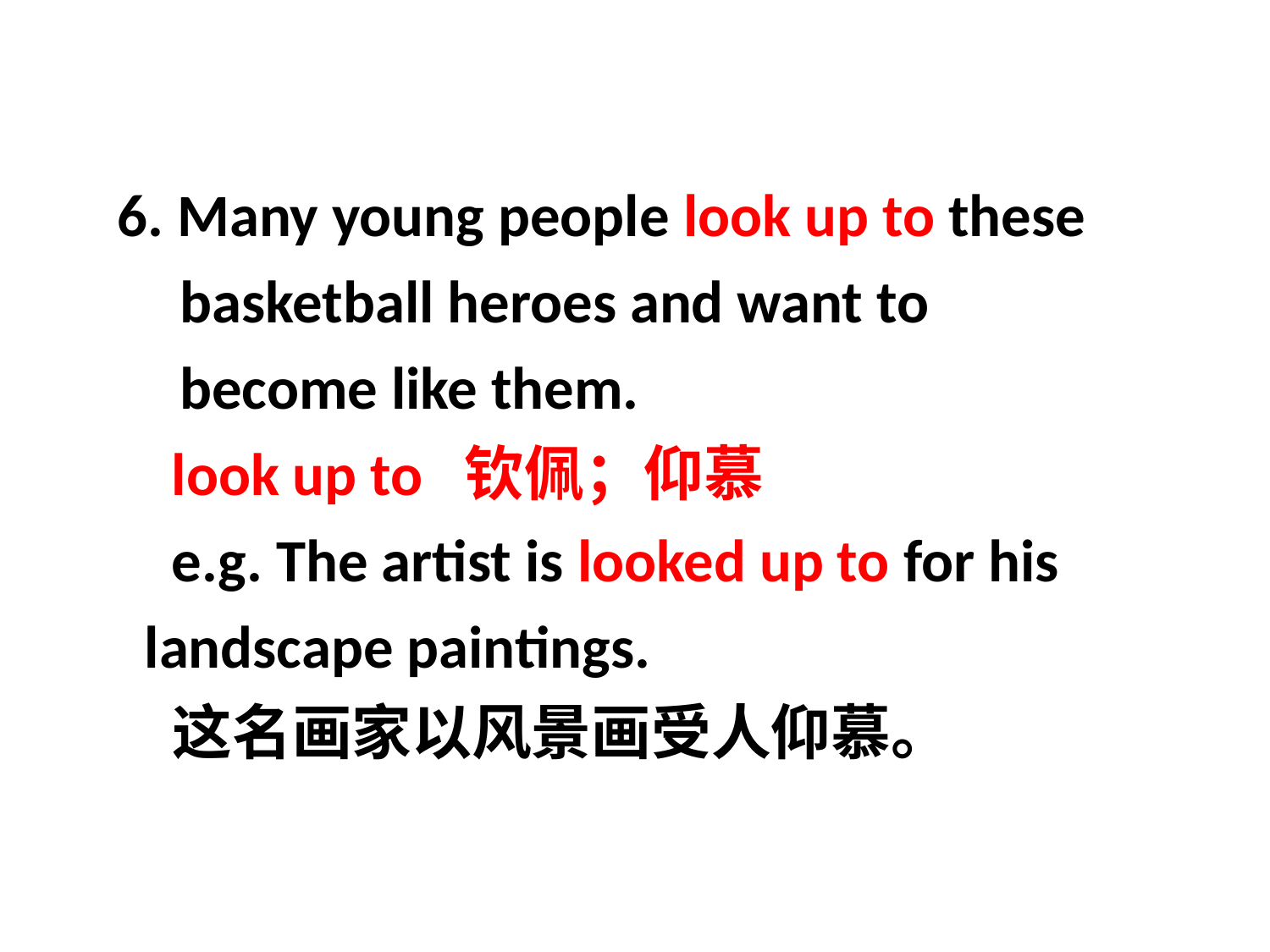

6. Many young people look up to these basketball heroes and want to become like them.
    look up to  钦佩；仰慕
    e.g. The artist is looked up to for his
  landscape paintings.
   这名画家以风景画受人仰慕。